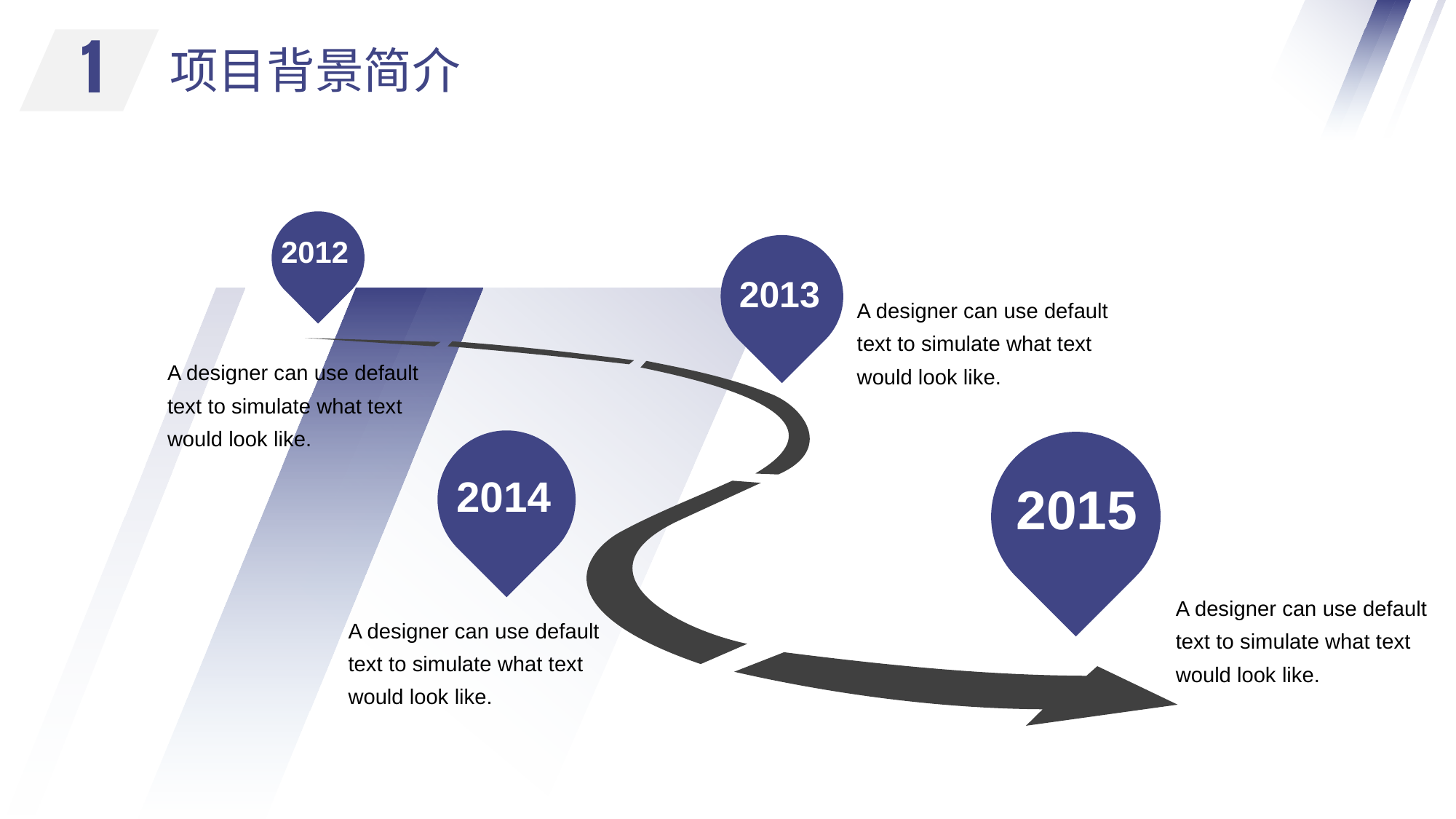

1
项目背景简介

2012

2013
A designer can use default text to simulate what text would look like.

A designer can use default text to simulate what text would look like.

2014
2015

A designer can use default text to simulate what text would look like.
A designer can use default text to simulate what text would look like.